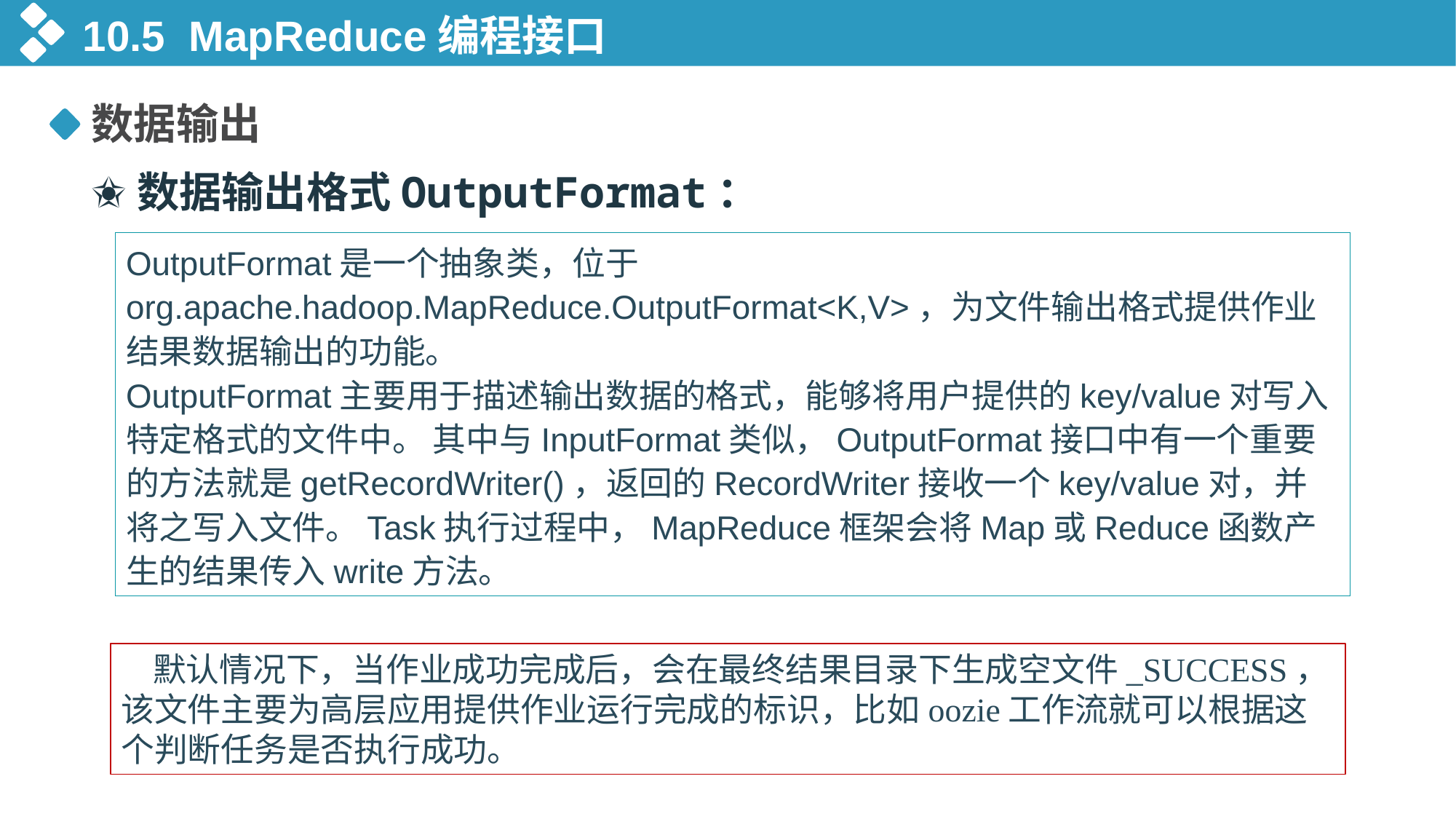

10.5  MapReduce编程接口
数据输出

✬数据输出格式OutputFormat：
OutputFormat是一个抽象类，位于org.apache.hadoop.MapReduce.OutputFormat<K,V>，为文件输出格式提供作业结果数据输出的功能。
OutputFormat主要用于描述输出数据的格式，能够将用户提供的key/value对写入特定格式的文件中。 其中与InputFormat类似，OutputFormat接口中有一个重要的方法就是getRecordWriter()，返回的RecordWriter接收一个key/value对，并将之写入文件。Task执行过程中，MapReduce框架会将Map或Reduce函数产生的结果传入write方法。
默认情况下，当作业成功完成后，会在最终结果目录下生成空文件_SUCCESS，该文件主要为高层应用提供作业运行完成的标识，比如oozie工作流就可以根据这个判断任务是否执行成功。